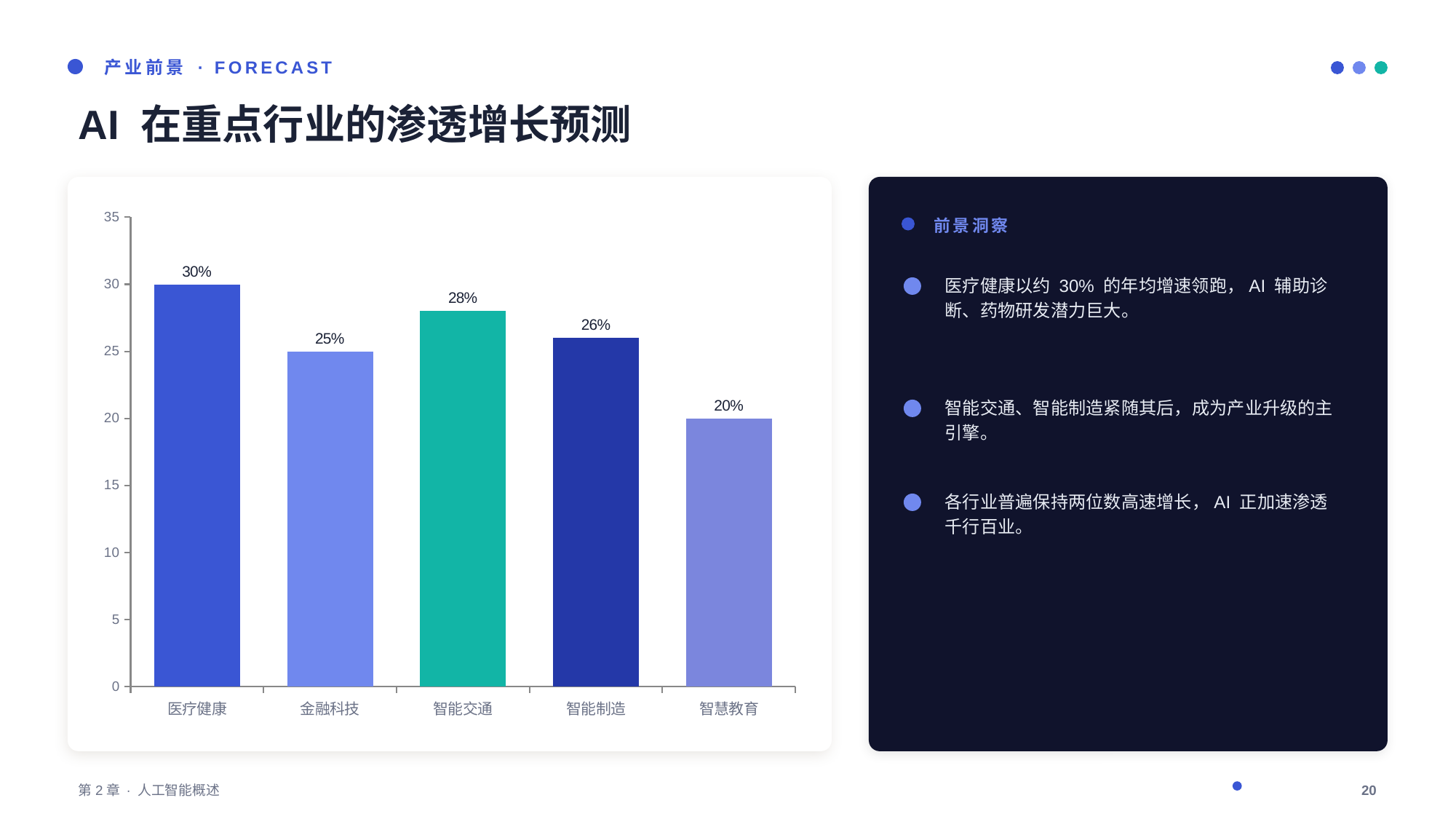

产业前景 · FORECAST

AI 在重点行业的渗透增长预测

### Chart

| Category | 未来年均增长率(%) |
|---|---|
| 医疗健康 | 30.0 |
| 金融科技 | 25.0 |
| 智能交通 | 28.0 |
| 智能制造 | 26.0 |
| 智慧教育 | 20.0 |
前景洞察

医疗健康以约 30% 的年均增速领跑，AI 辅助诊断、药物研发潜力巨大。

智能交通、智能制造紧随其后，成为产业升级的主引擎。

各行业普遍保持两位数高速增长，AI 正加速渗透千行百业。

第2章 · 人工智能概述
20